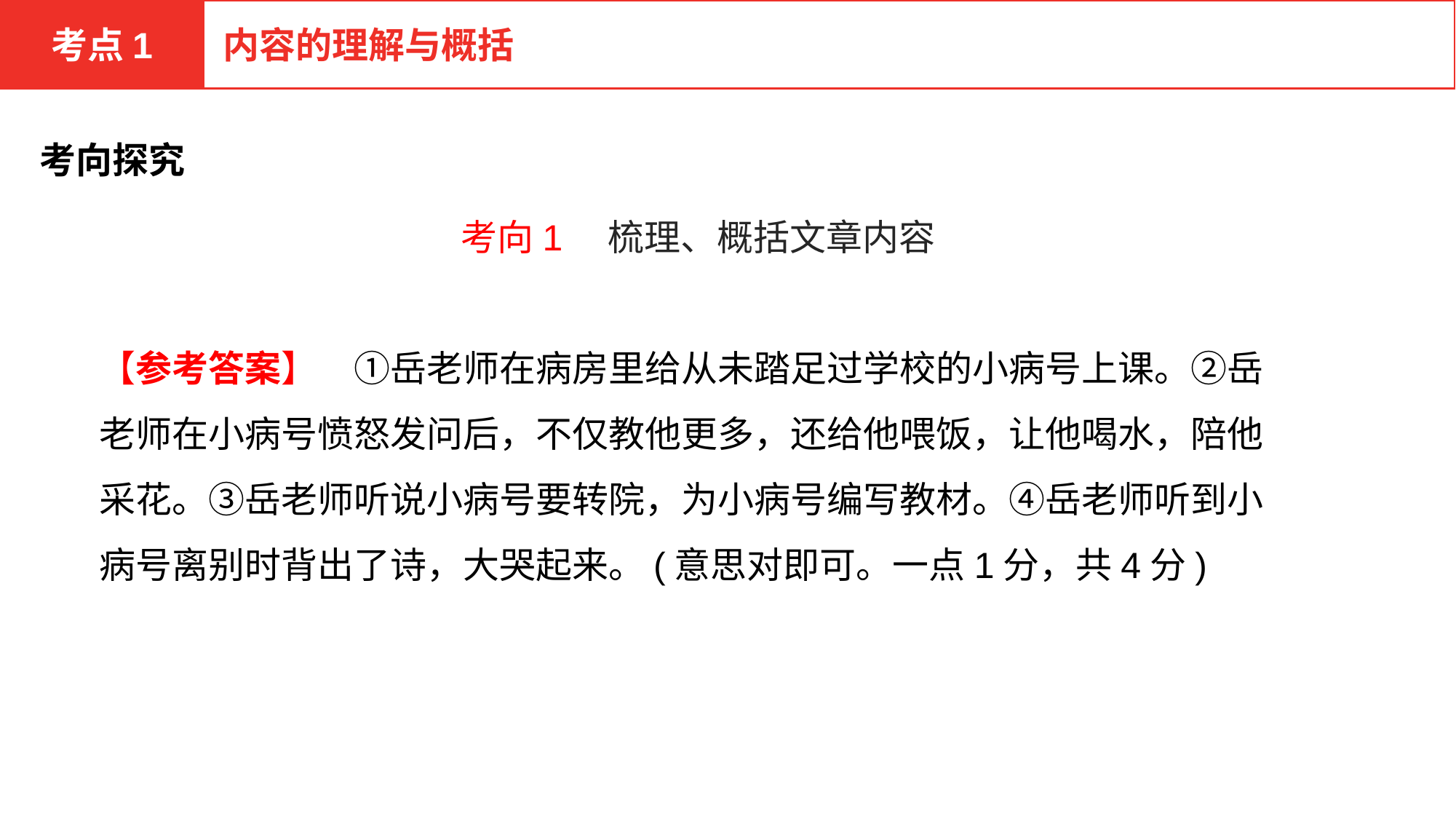

考点1
内容的理解与概括
考向探究
考向1　梳理、概括文章内容

【参考答案】　①岳老师在病房里给从未踏足过学校的小病号上课。②岳老师在小病号愤怒发问后，不仅教他更多，还给他喂饭，让他喝水，陪他采花。③岳老师听说小病号要转院，为小病号编写教材。④岳老师听到小病号离别时背出了诗，大哭起来。(意思对即可。一点1分，共4分)